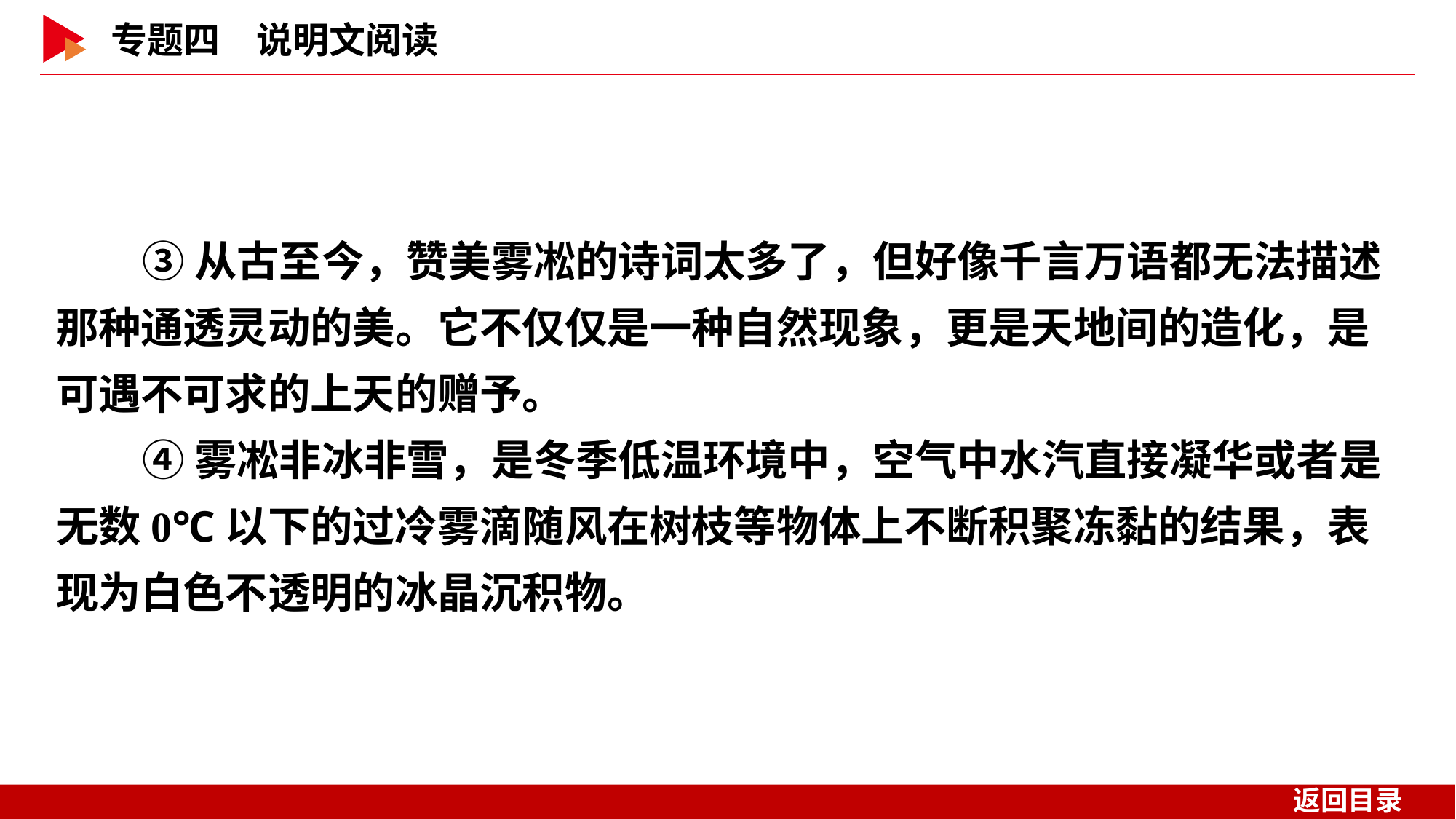

③从古至今，赞美雾凇的诗词太多了，但好像千言万语都无法描述那种通透灵动的美。它不仅仅是一种自然现象，更是天地间的造化，是可遇不可求的上天的赠予。
④雾凇非冰非雪，是冬季低温环境中，空气中水汽直接凝华或者是无数0℃以下的过冷雾滴随风在树枝等物体上不断积聚冻黏的结果，表现为白色不透明的冰晶沉积物。